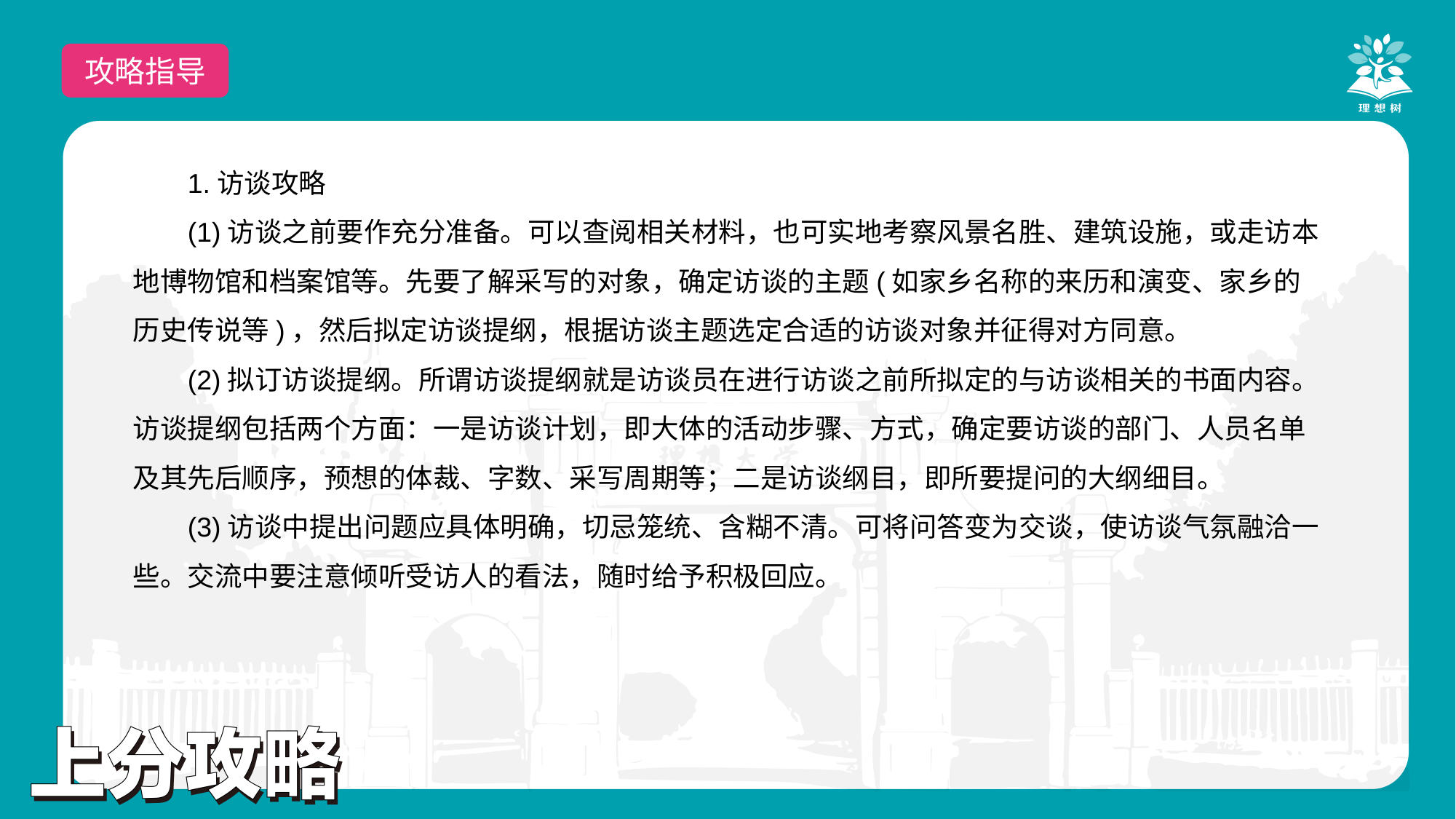

攻略指导
1.访谈攻略
(1)访谈之前要作充分准备。可以查阅相关材料，也可实地考察风景名胜、建筑设施，或走访本地博物馆和档案馆等。先要了解采写的对象，确定访谈的主题(如家乡名称的来历和演变、家乡的历史传说等)，然后拟定访谈提纲，根据访谈主题选定合适的访谈对象并征得对方同意。
(2)拟订访谈提纲。所谓访谈提纲就是访谈员在进行访谈之前所拟定的与访谈相关的书面内容。访谈提纲包括两个方面：一是访谈计划，即大体的活动步骤、方式，确定要访谈的部门、人员名单及其先后顺序，预想的体裁、字数、采写周期等；二是访谈纲目，即所要提问的大纲细目。
(3)访谈中提出问题应具体明确，切忌笼统、含糊不清。可将问答变为交谈，使访谈气氛融洽一些。交流中要注意倾听受访人的看法，随时给予积极回应。